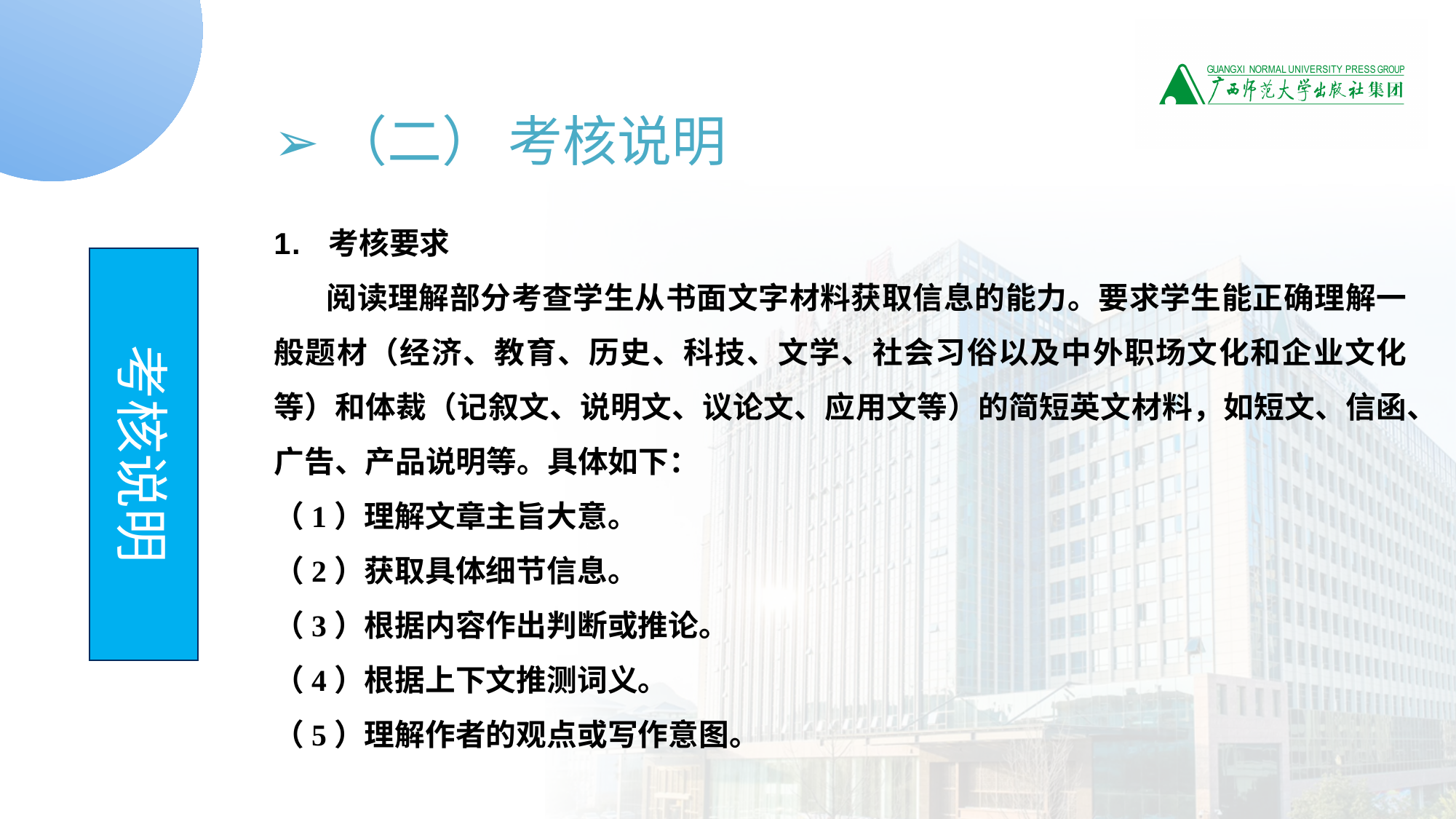

➢（二） 考核说明

考核要求
      阅读理解部分考查学生从书面文字材料获取信息的能力。要求学生能正确理解一般题材（经济、教育、历史、科技、文学、社会习俗以及中外职场文化和企业文化等）和体裁（记叙文、说明文、议论文、应用文等）的简短英文材料，如短文、信函、广告、产品说明等。具体如下：
（1）理解文章主旨大意。
（2）获取具体细节信息。
（3）根据内容作出判断或推论。
（4）根据上下文推测词义。
（5）理解作者的观点或写作意图。
考核说明